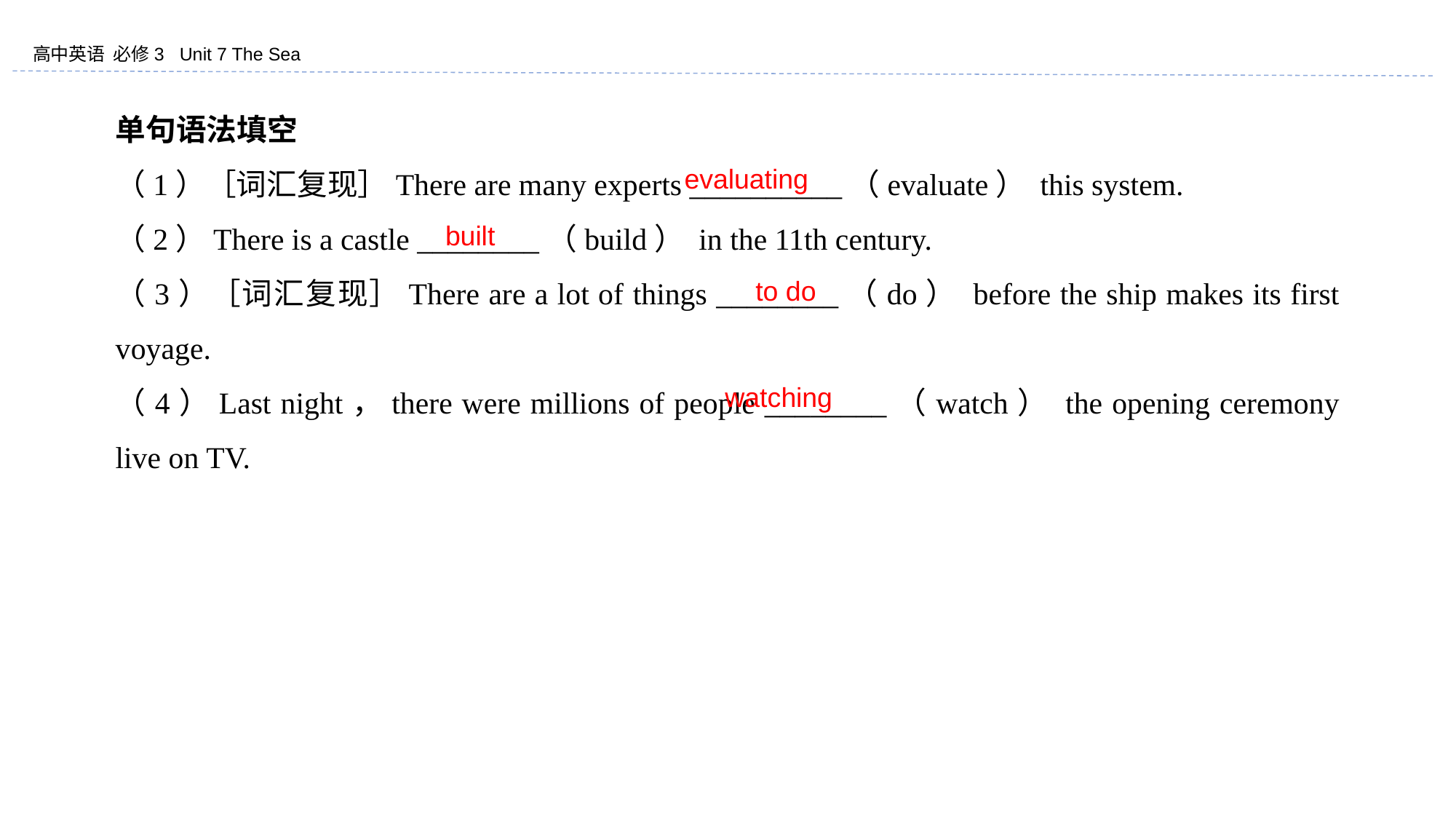

单句语法填空
（1）［词汇复现］There are many experts __________（evaluate） this system.
（2）There is a castle ________（build） in the 11th century.
（3）［词汇复现］There are a lot of things ________（do） before the ship makes its first voyage.
（4）Last night，there were millions of people ________（watch） the opening ceremony live on TV.
evaluating
built
to do
watching